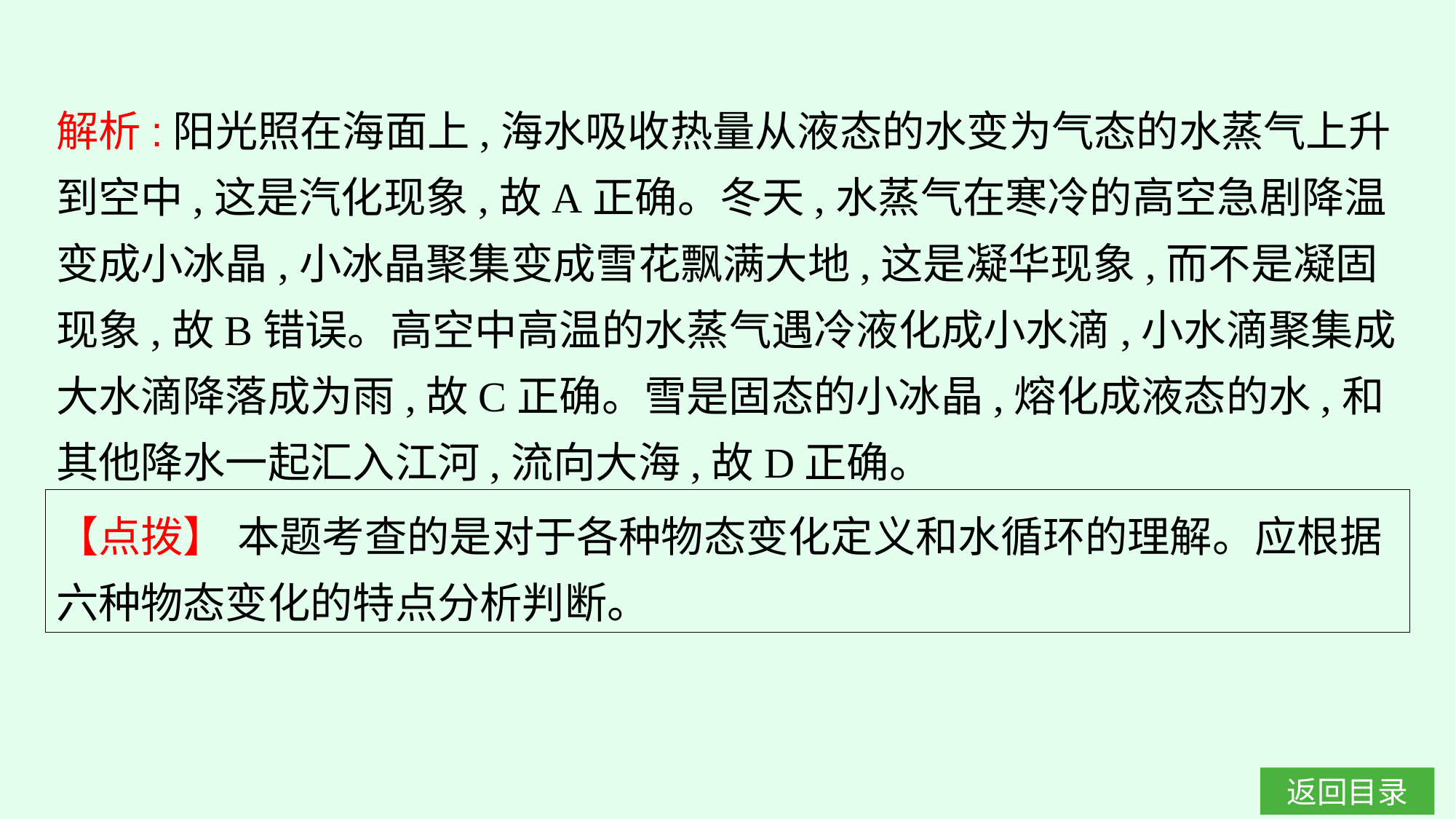

解析:阳光照在海面上,海水吸收热量从液态的水变为气态的水蒸气上升到空中,这是汽化现象,故A正确。冬天,水蒸气在寒冷的高空急剧降温变成小冰晶,小冰晶聚集变成雪花飘满大地,这是凝华现象,而不是凝固现象,故B错误。高空中高温的水蒸气遇冷液化成小水滴,小水滴聚集成大水滴降落成为雨,故C正确。雪是固态的小冰晶,熔化成液态的水,和其他降水一起汇入江河,流向大海,故D正确。
【点拨】 本题考查的是对于各种物态变化定义和水循环的理解。应根据六种物态变化的特点分析判断。